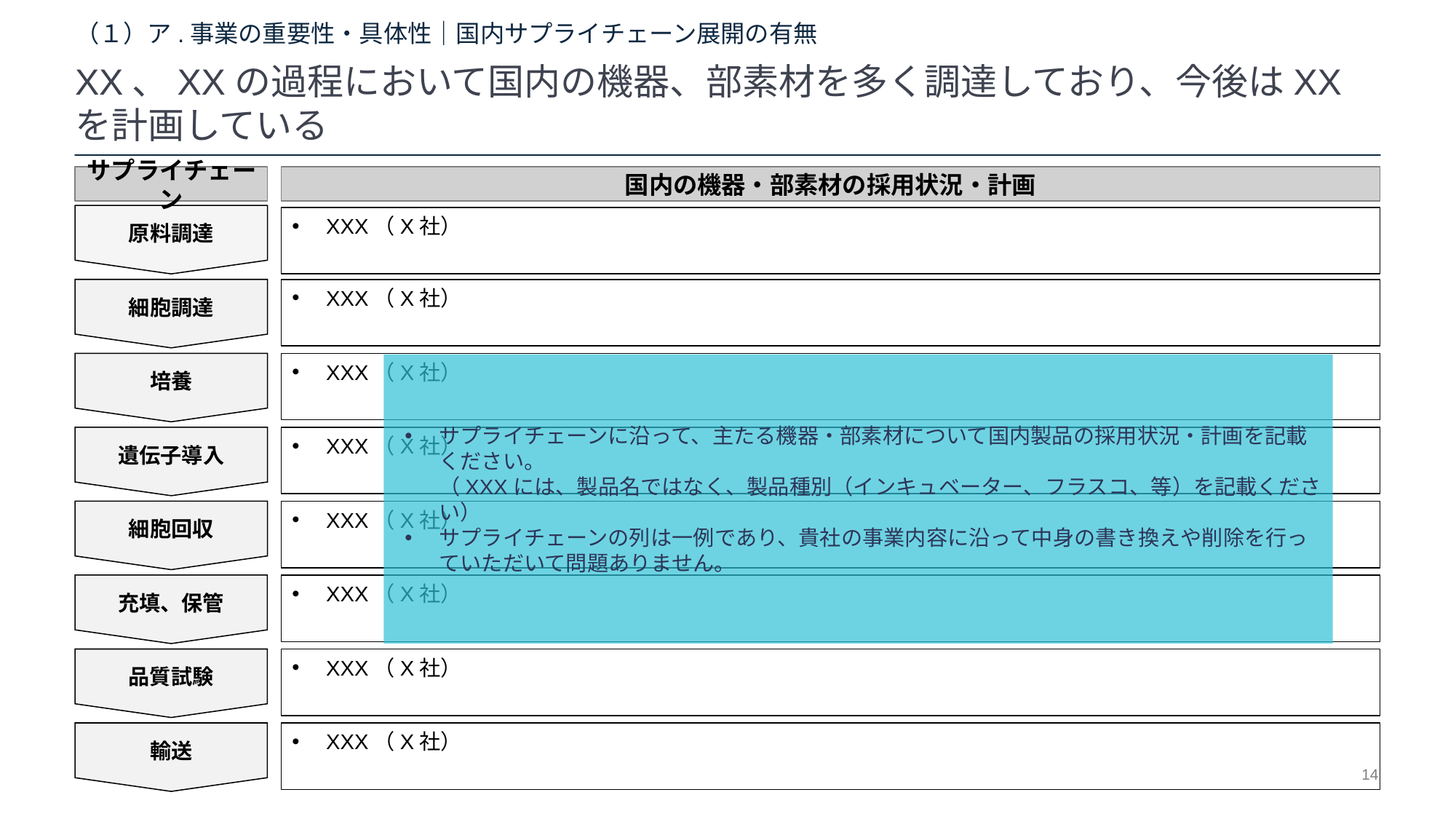

# （１）ア.事業の重要性・具体性｜国内サプライチェーン展開の有無
XX、XXの過程において国内の機器、部素材を多く調達しており、今後はXXを計画している
サプライチェーン
国内の機器・部素材の採用状況・計画
原料調達
XXX（X社）
細胞調達
XXX（X社）
培養
XXX（X社）
サプライチェーンに沿って、主たる機器・部素材について国内製品の採用状況・計画を記載ください。
（XXXには、製品名ではなく、製品種別（インキュベーター、フラスコ、等）を記載ください）
サプライチェーンの列は一例であり、貴社の事業内容に沿って中身の書き換えや削除を行っていただいて問題ありません。
遺伝子導入
XXX（X社）
細胞回収
XXX（X社）
充填、保管
XXX（X社）
品質試験
XXX（X社）
輸送
XXX（X社）